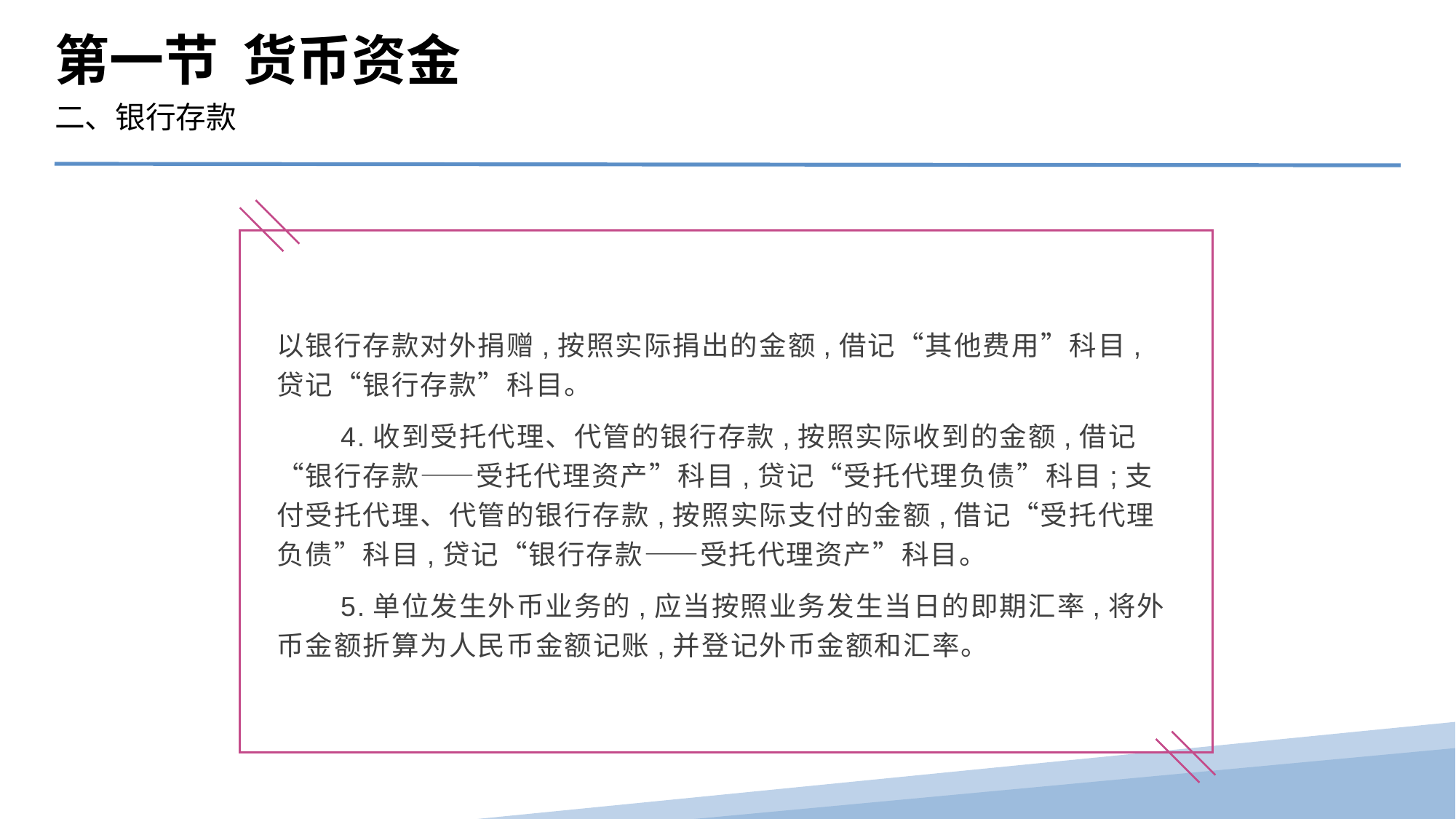

第一节  货币资金
二、银行存款

以银行存款对外捐赠,按照实际捐出的金额,借记“其他费用”科目,贷记“银行存款”科目。
　　4.收到受托代理、代管的银行存款,按照实际收到的金额,借记“银行存款——受托代理资产”科目,贷记“受托代理负债”科目;支付受托代理、代管的银行存款,按照实际支付的金额,借记“受托代理负债”科目,贷记“银行存款——受托代理资产”科目。
　　5.单位发生外币业务的,应当按照业务发生当日的即期汇率,将外币金额折算为人民币金额记账,并登记外币金额和汇率。